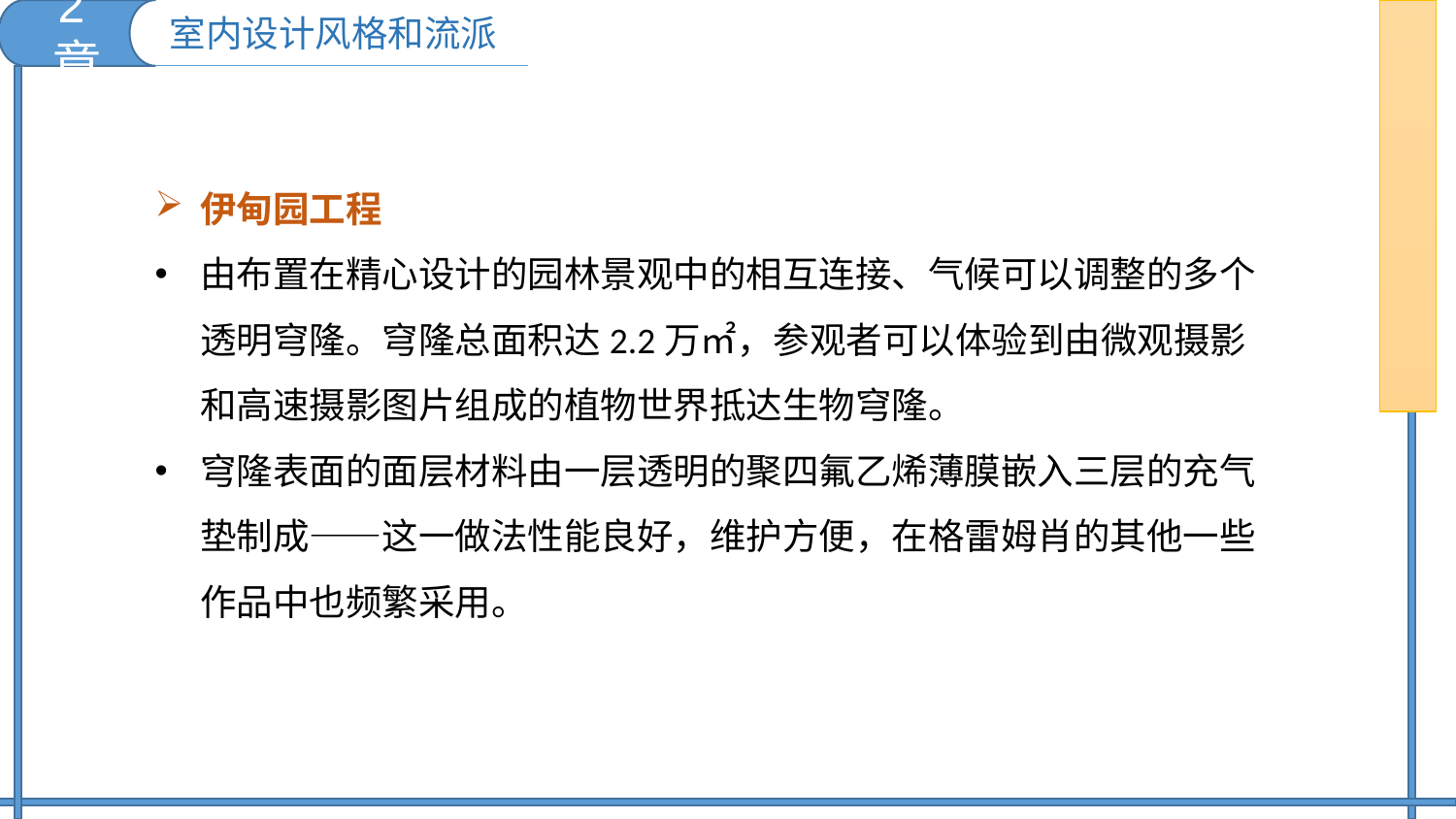

2章

室内设计风格和流派

伊甸园工程
由布置在精心设计的园林景观中的相互连接、气候可以调整的多个透明穹隆。穹隆总面积达2.2万㎡，参观者可以体验到由微观摄影和高速摄影图片组成的植物世界抵达生物穹隆。
穹隆表面的面层材料由一层透明的聚四氟乙烯薄膜嵌入三层的充气垫制成——这一做法性能良好，维护方便，在格雷姆肖的其他一些作品中也频繁采用。